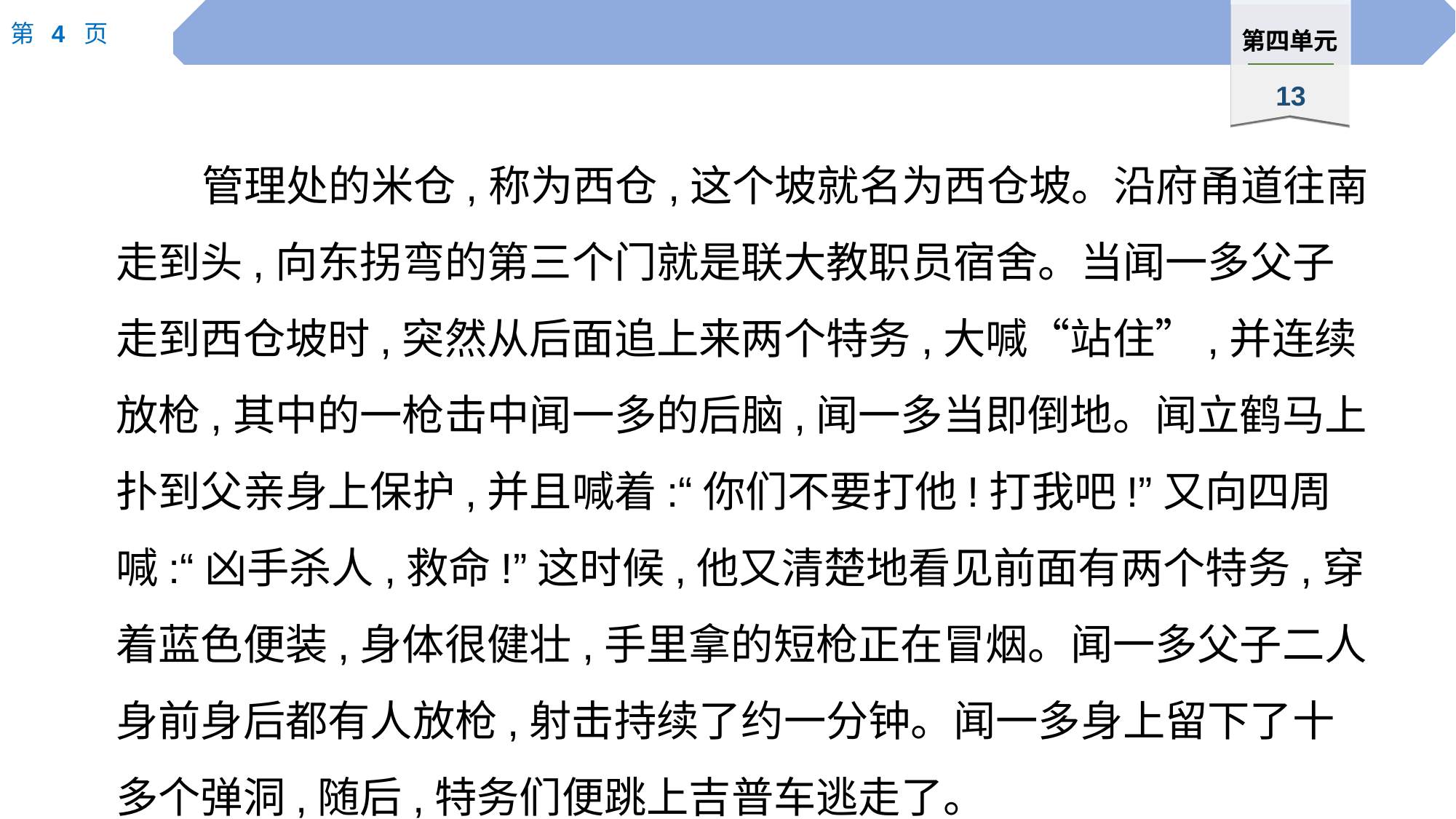

管理处的米仓,称为西仓,这个坡就名为西仓坡。沿府甬道往南走到头,向东拐弯的第三个门就是联大教职员宿舍。当闻一多父子走到西仓坡时,突然从后面追上来两个特务,大喊“站住”,并连续放枪,其中的一枪击中闻一多的后脑,闻一多当即倒地。闻立鹤马上扑到父亲身上保护,并且喊着:“你们不要打他!打我吧!”又向四周喊:“凶手杀人,救命!”这时候,他又清楚地看见前面有两个特务,穿着蓝色便装,身体很健壮,手里拿的短枪正在冒烟。闻一多父子二人身前身后都有人放枪,射击持续了约一分钟。闻一多身上留下了十多个弹洞,随后,特务们便跳上吉普车逃走了。